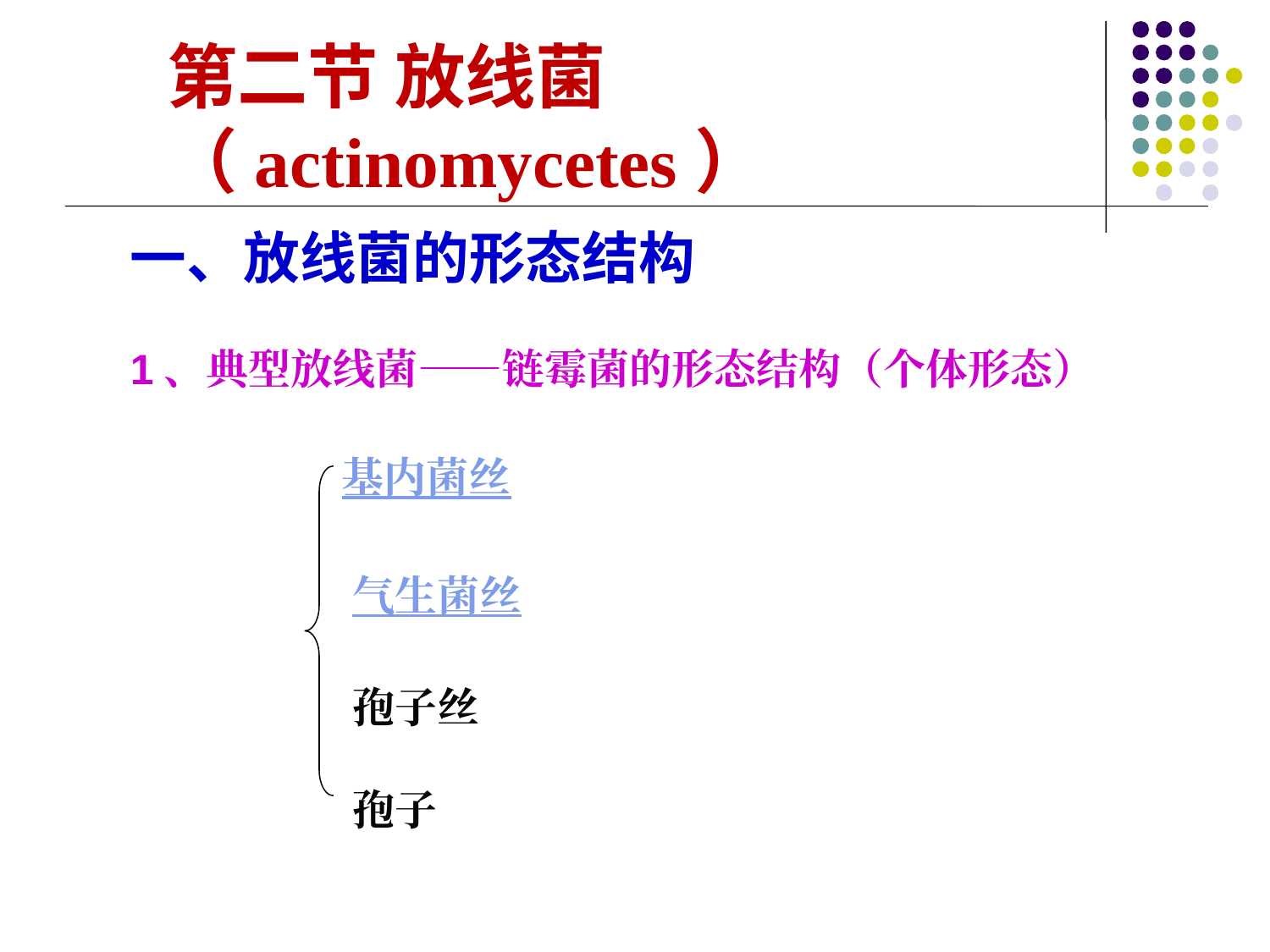

第二节 放线菌（actinomycetes）
一、放线菌的形态结构
1、典型放线菌——链霉菌的形态结构（个体形态）
                   基内菌丝
                    气生菌丝
                    孢子丝
                    孢子